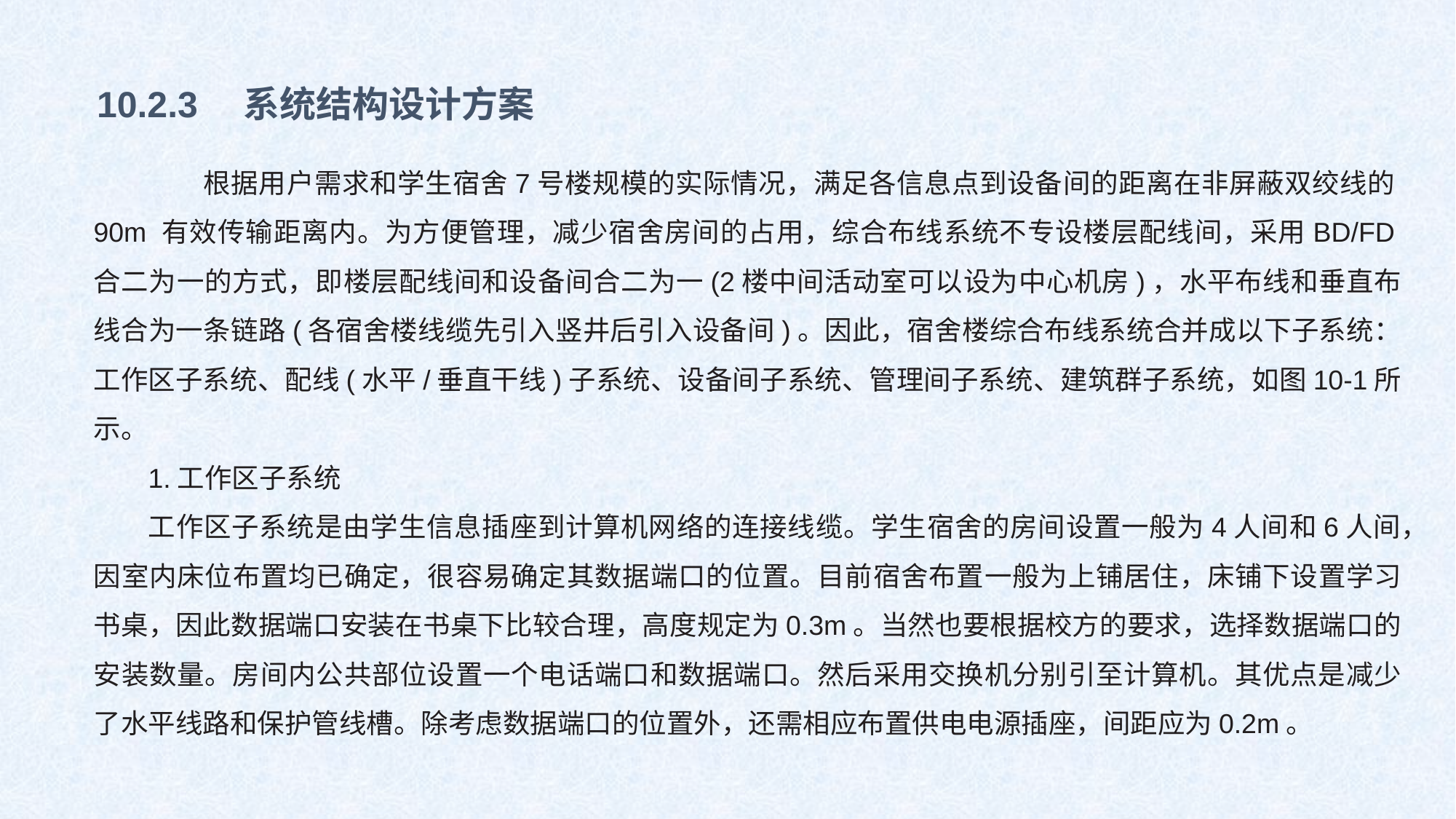

10.2.3　系统结构设计方案
　　根据用户需求和学生宿舍7号楼规模的实际情况，满足各信息点到设备间的距离在非屏蔽双绞线的90m 有效传输距离内。为方便管理，减少宿舍房间的占用，综合布线系统不专设楼层配线间，采用BD/FD合二为一的方式，即楼层配线间和设备间合二为一(2楼中间活动室可以设为中心机房)，水平布线和垂直布线合为一条链路(各宿舍楼线缆先引入竖井后引入设备间)。因此，宿舍楼综合布线系统合并成以下子系统：工作区子系统、配线(水平/垂直干线)子系统、设备间子系统、管理间子系统、建筑群子系统，如图10-1所示。
1.工作区子系统
工作区子系统是由学生信息插座到计算机网络的连接线缆。学生宿舍的房间设置一般为4人间和6人间，因室内床位布置均已确定，很容易确定其数据端口的位置。目前宿舍布置一般为上铺居住，床铺下设置学习书桌，因此数据端口安装在书桌下比较合理，高度规定为0.3m。当然也要根据校方的要求，选择数据端口的安装数量。房间内公共部位设置一个电话端口和数据端口。然后采用交换机分别引至计算机。其优点是减少了水平线路和保护管线槽。除考虑数据端口的位置外，还需相应布置供电电源插座，间距应为0.2m。